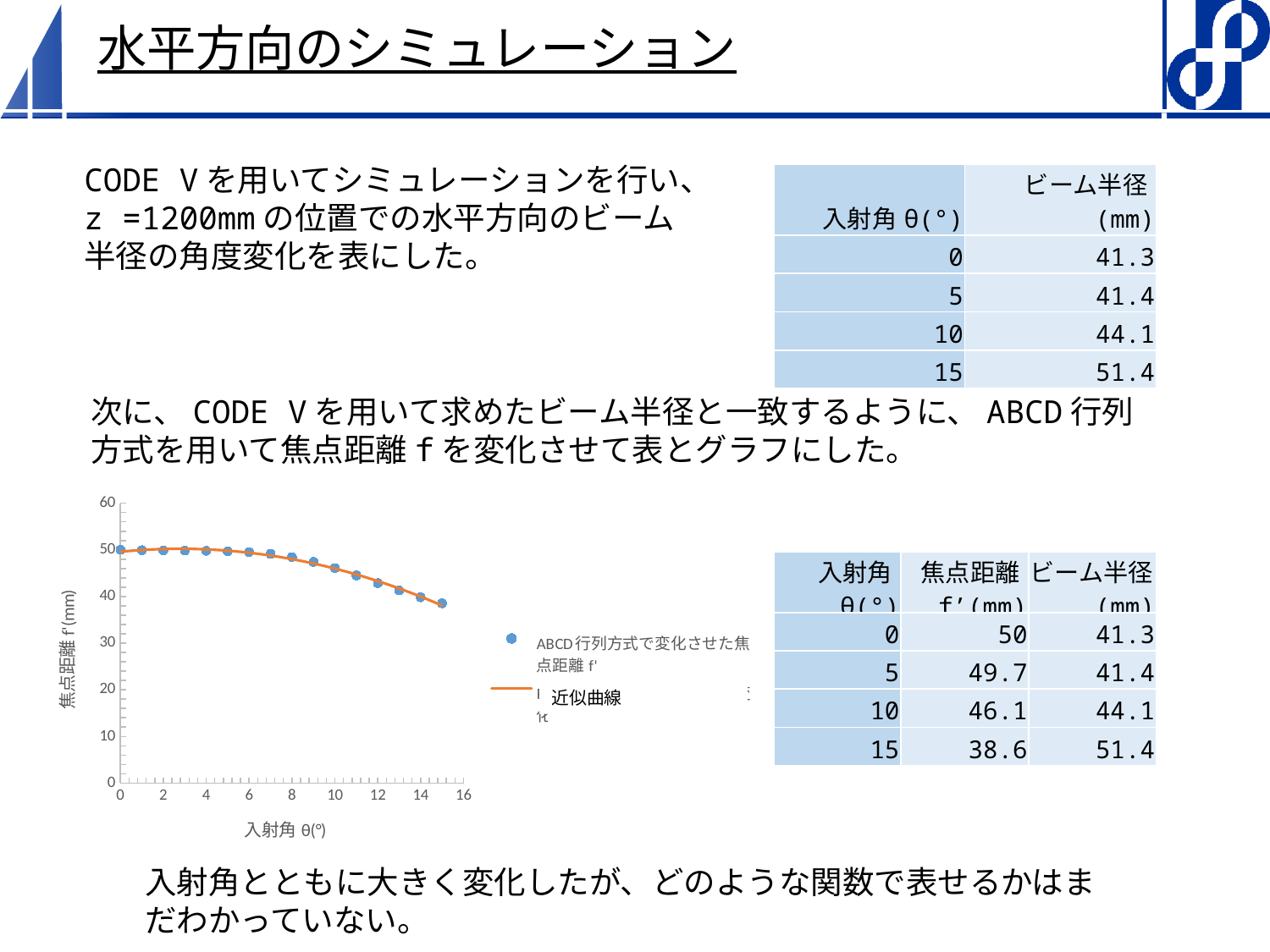

# 水平方向のシミュレーション
CODE Vを用いてシミュレーションを行い、z =1200mmの位置での水平方向のビーム半径の角度変化を表にした。
| 入射角θ(°) | ビーム半径(mm) |
| --- | --- |
| 0 | 41.3 |
| 5 | 41.4 |
| 10 | 44.1 |
| 15 | 51.4 |
次に、CODE Vを用いて求めたビーム半径と一致するように、ABCD行列方式を用いて焦点距離fを変化させて表とグラフにした。

### Chart

| Category |  |
|---|---|
| 入射角θ(°) | 焦点距離f’(mm) | ビーム半径(mm) |
| --- | --- | --- |
| 0 | 50 | 41.3 |
| 5 | 49.7 | 41.4 |
| 10 | 46.1 | 44.1 |
| 15 | 38.6 | 51.4 |
近似曲線

入射角とともに大きく変化したが、どのような関数で表せるかはまだわかっていない。